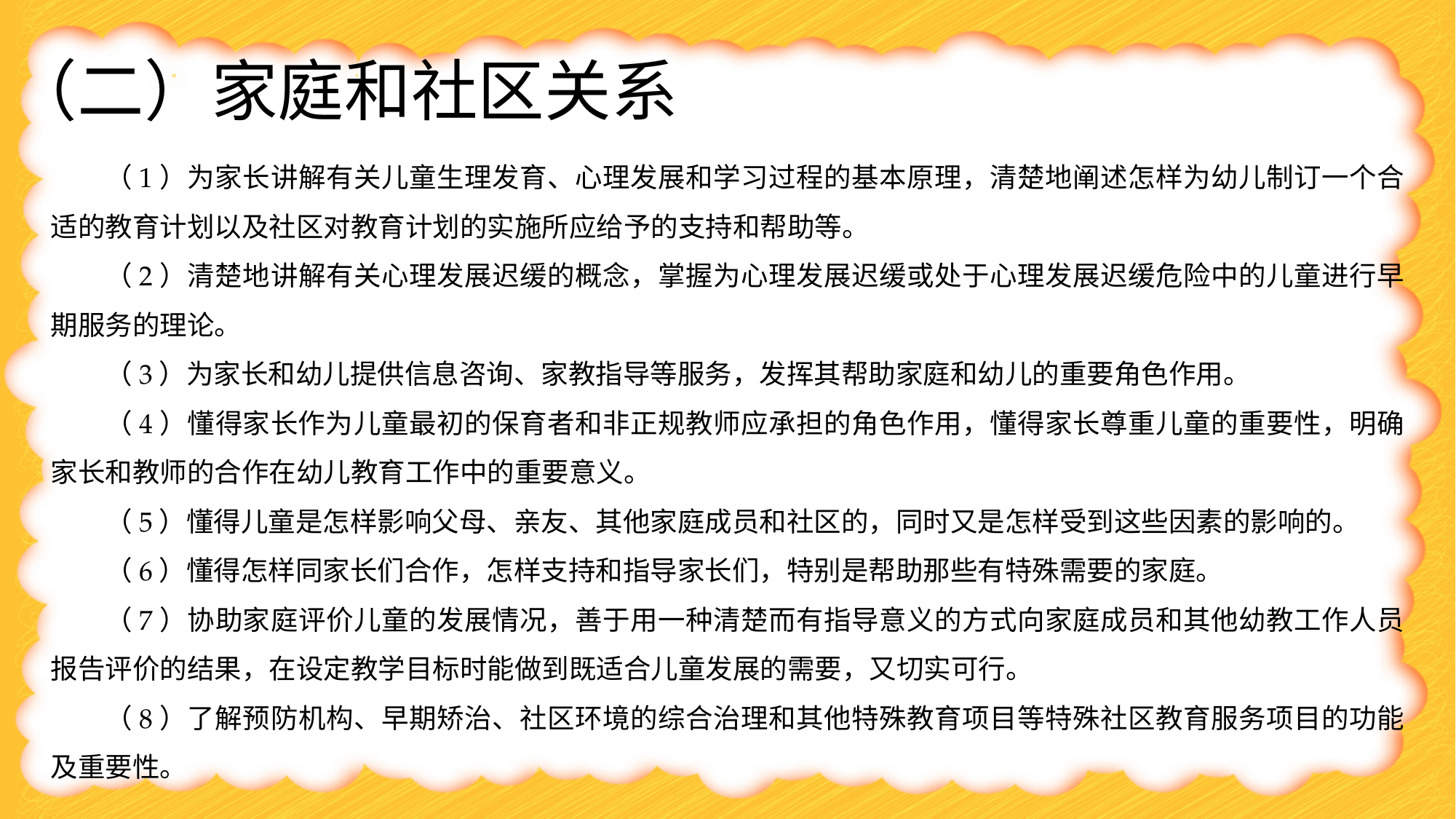

# （二）家庭和社区关系
（1）为家长讲解有关儿童生理发育、心理发展和学习过程的基本原理，清楚地阐述怎样为幼儿制订一个合适的教育计划以及社区对教育计划的实施所应给予的支持和帮助等。
（2）清楚地讲解有关心理发展迟缓的概念，掌握为心理发展迟缓或处于心理发展迟缓危险中的儿童进行早期服务的理论。
（3）为家长和幼儿提供信息咨询、家教指导等服务，发挥其帮助家庭和幼儿的重要角色作用。
（4）懂得家长作为儿童最初的保育者和非正规教师应承担的角色作用，懂得家长尊重儿童的重要性，明确家长和教师的合作在幼儿教育工作中的重要意义。
（5）懂得儿童是怎样影响父母、亲友、其他家庭成员和社区的，同时又是怎样受到这些因素的影响的。
（6）懂得怎样同家长们合作，怎样支持和指导家长们，特别是帮助那些有特殊需要的家庭。
（7）协助家庭评价儿童的发展情况，善于用一种清楚而有指导意义的方式向家庭成员和其他幼教工作人员报告评价的结果，在设定教学目标时能做到既适合儿童发展的需要，又切实可行。
（8）了解预防机构、早期矫治、社区环境的综合治理和其他特殊教育项目等特殊社区教育服务项目的功能及重要性。